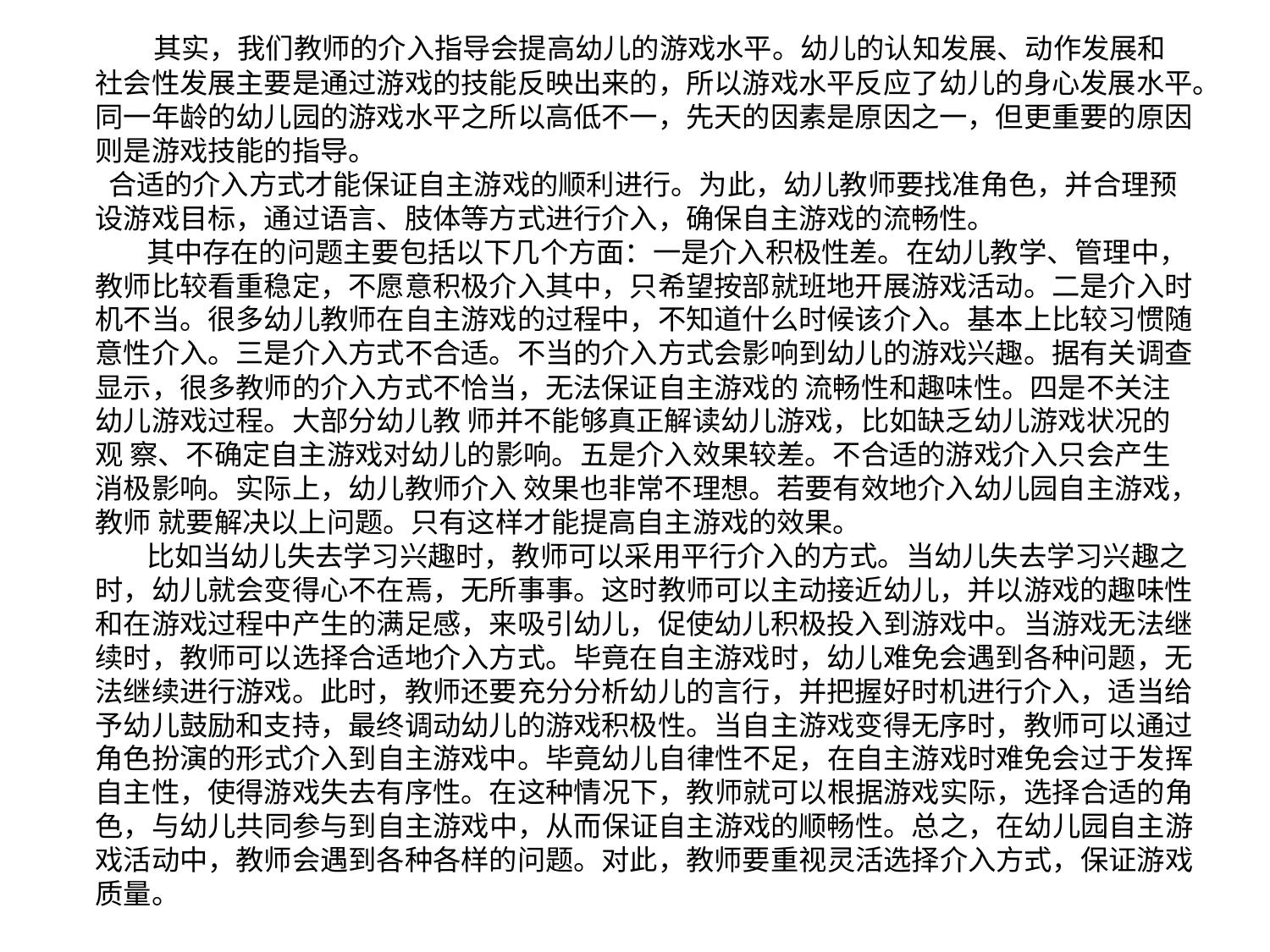

其实，我们教师的介入指导会提高幼儿的游戏水平。幼儿的认知发展、动作发展和社会性发展主要是通过游戏的技能反映出来的，所以游戏水平反应了幼儿的身心发展水平。同一年龄的幼儿园的游戏水平之所以高低不一，先天的因素是原因之一，但更重要的原因则是游戏技能的指导。
 合适的介入方式才能保证自主游戏的顺利进行。为此，幼儿教师要找准角色，并合理预设游戏目标，通过语言、肢体等方式进行介入，确保自主游戏的流畅性。
       其中存在的问题主要包括以下几个方面：一是介入积极性差。在幼儿教学、管理中，教师比较看重稳定，不愿意积极介入其中，只希望按部就班地开展游戏活动。二是介入时机不当。很多幼儿教师在自主游戏的过程中，不知道什么时候该介入。基本上比较习惯随意性介入。三是介入方式不合适。不当的介入方式会影响到幼儿的游戏兴趣。据有关调查显示，很多教师的介入方式不恰当，无法保证自主游戏的 流畅性和趣味性。四是不关注幼儿游戏过程。大部分幼儿教 师并不能够真正解读幼儿游戏，比如缺乏幼儿游戏状况的观 察、不确定自主游戏对幼儿的影响。五是介入效果较差。不合适的游戏介入只会产生消极影响。实际上，幼儿教师介入 效果也非常不理想。若要有效地介入幼儿园自主游戏，教师 就要解决以上问题。只有这样才能提高自主游戏的效果。
       比如当幼儿失去学习兴趣时，教师可以采用平行介入的方式。当幼儿失去学习兴趣之时，幼儿就会变得心不在焉，无所事事。这时教师可以主动接近幼儿，并以游戏的趣味性和在游戏过程中产生的满足感，来吸引幼儿，促使幼儿积极投入到游戏中。当游戏无法继续时，教师可以选择合适地介入方式。毕竟在自主游戏时，幼儿难免会遇到各种问题，无法继续进行游戏。此时，教师还要充分分析幼儿的言行，并把握好时机进行介入，适当给予幼儿鼓励和支持，最终调动幼儿的游戏积极性。当自主游戏变得无序时，教师可以通过角色扮演的形式介入到自主游戏中。毕竟幼儿自律性不足，在自主游戏时难免会过于发挥自主性，使得游戏失去有序性。在这种情况下，教师就可以根据游戏实际，选择合适的角色，与幼儿共同参与到自主游戏中，从而保证自主游戏的顺畅性。总之，在幼儿园自主游戏活动中，教师会遇到各种各样的问题。对此，教师要重视灵活选择介入方式，保证游戏质量。
#